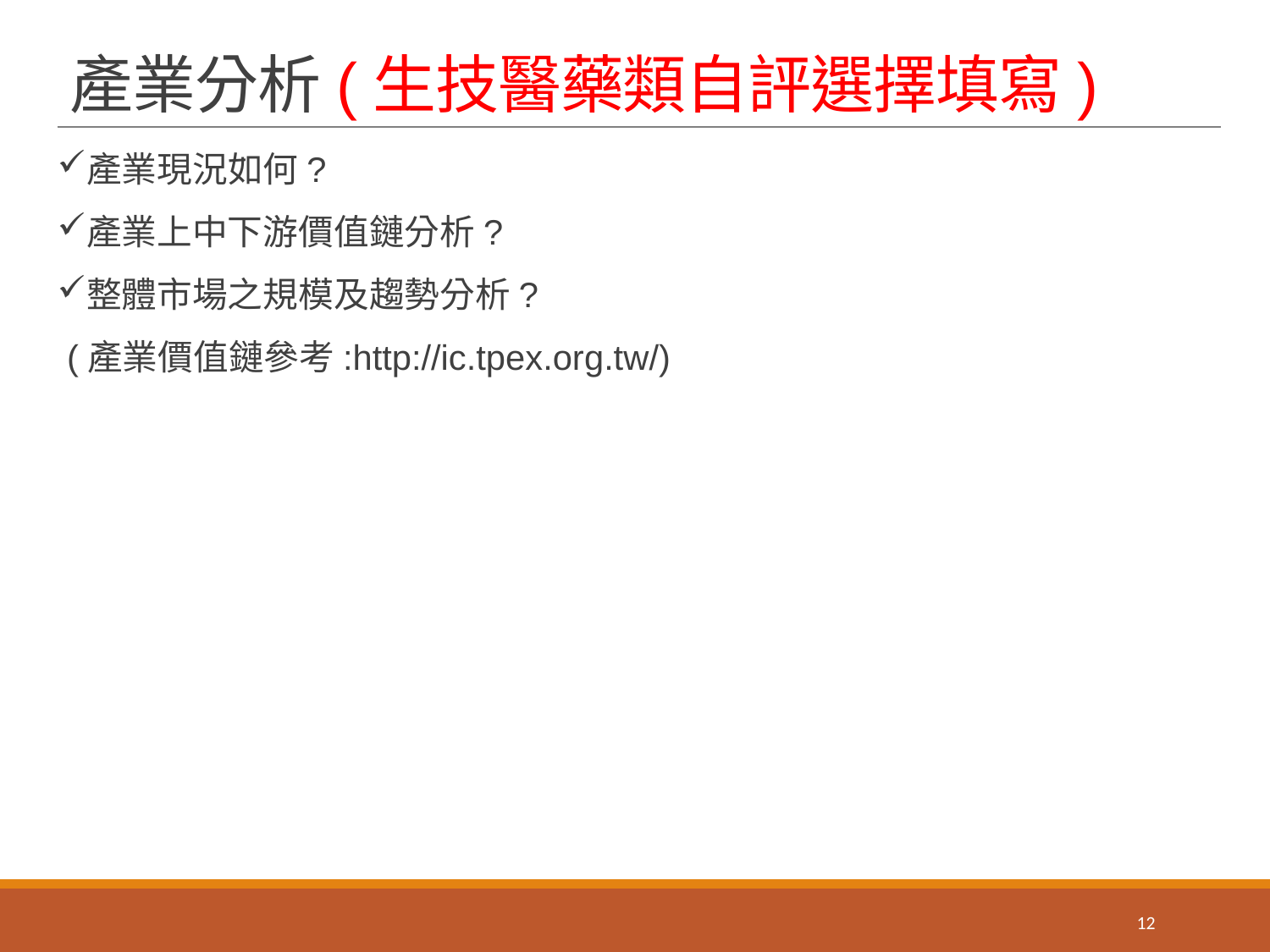

# 產業分析(生技醫藥類自評選擇填寫)
產業現況如何?
產業上中下游價值鏈分析?
整體市場之規模及趨勢分析?
 (產業價值鏈參考:http://ic.tpex.org.tw/)

12